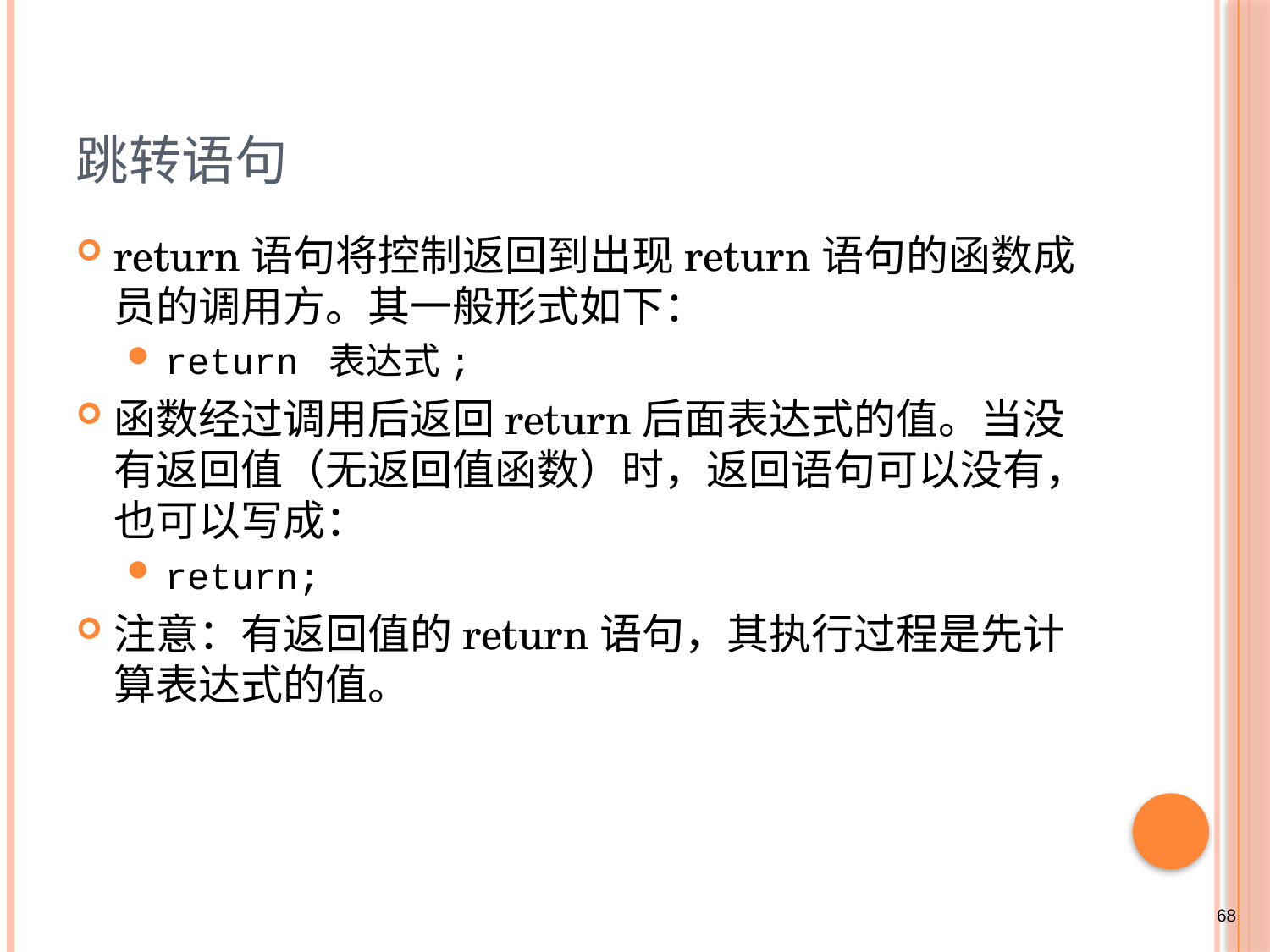

# 跳转语句
return语句将控制返回到出现return语句的函数成员的调用方。其一般形式如下：
return 表达式;
函数经过调用后返回return后面表达式的值。当没有返回值（无返回值函数）时，返回语句可以没有，也可以写成：
return;
注意：有返回值的return语句，其执行过程是先计算表达式的值。
68